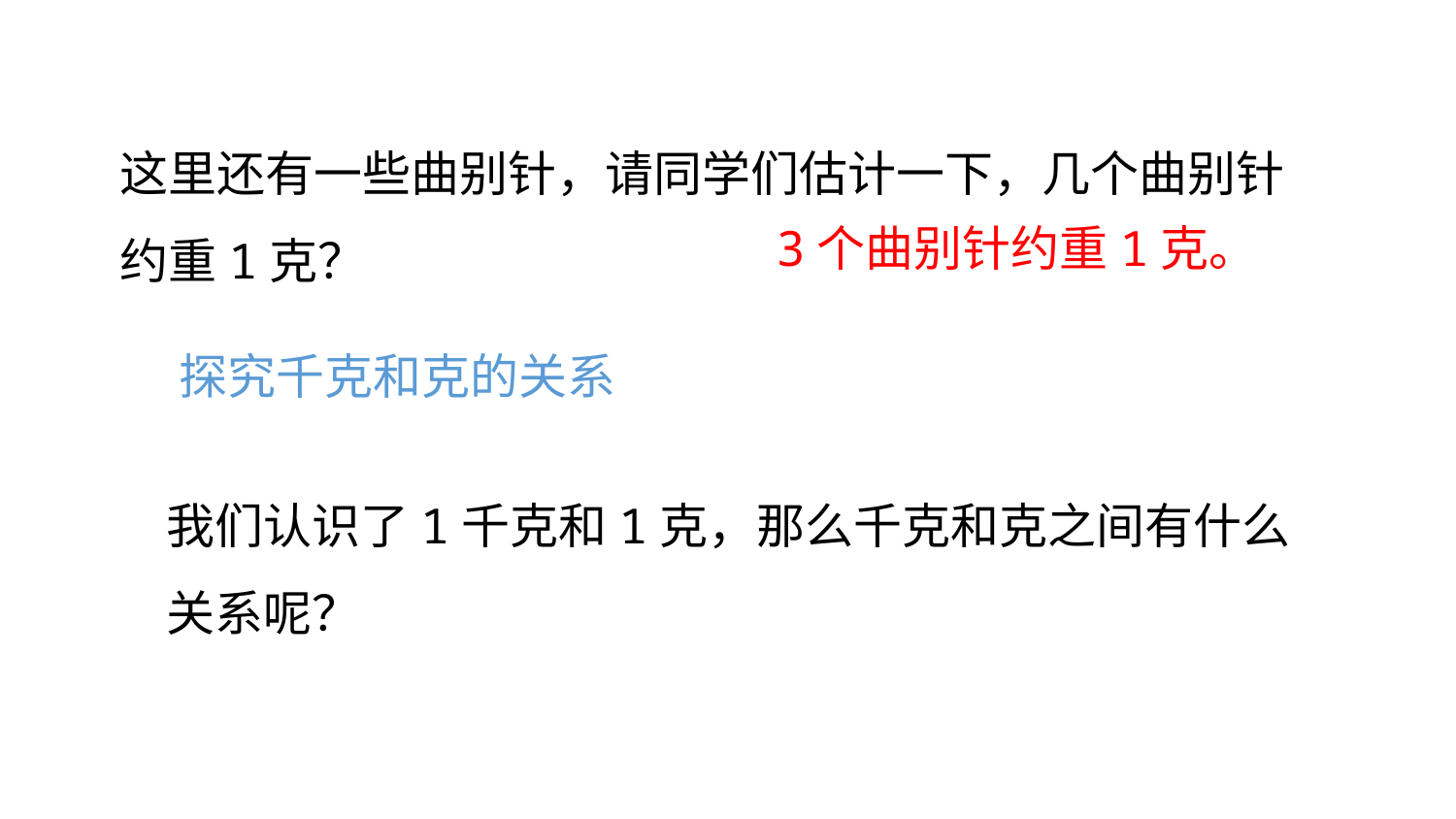

这里还有一些曲别针，请同学们估计一下，几个曲别针约重1克？
3个曲别针约重1克。
探究千克和克的关系
我们认识了1千克和1克，那么千克和克之间有什么关系呢？